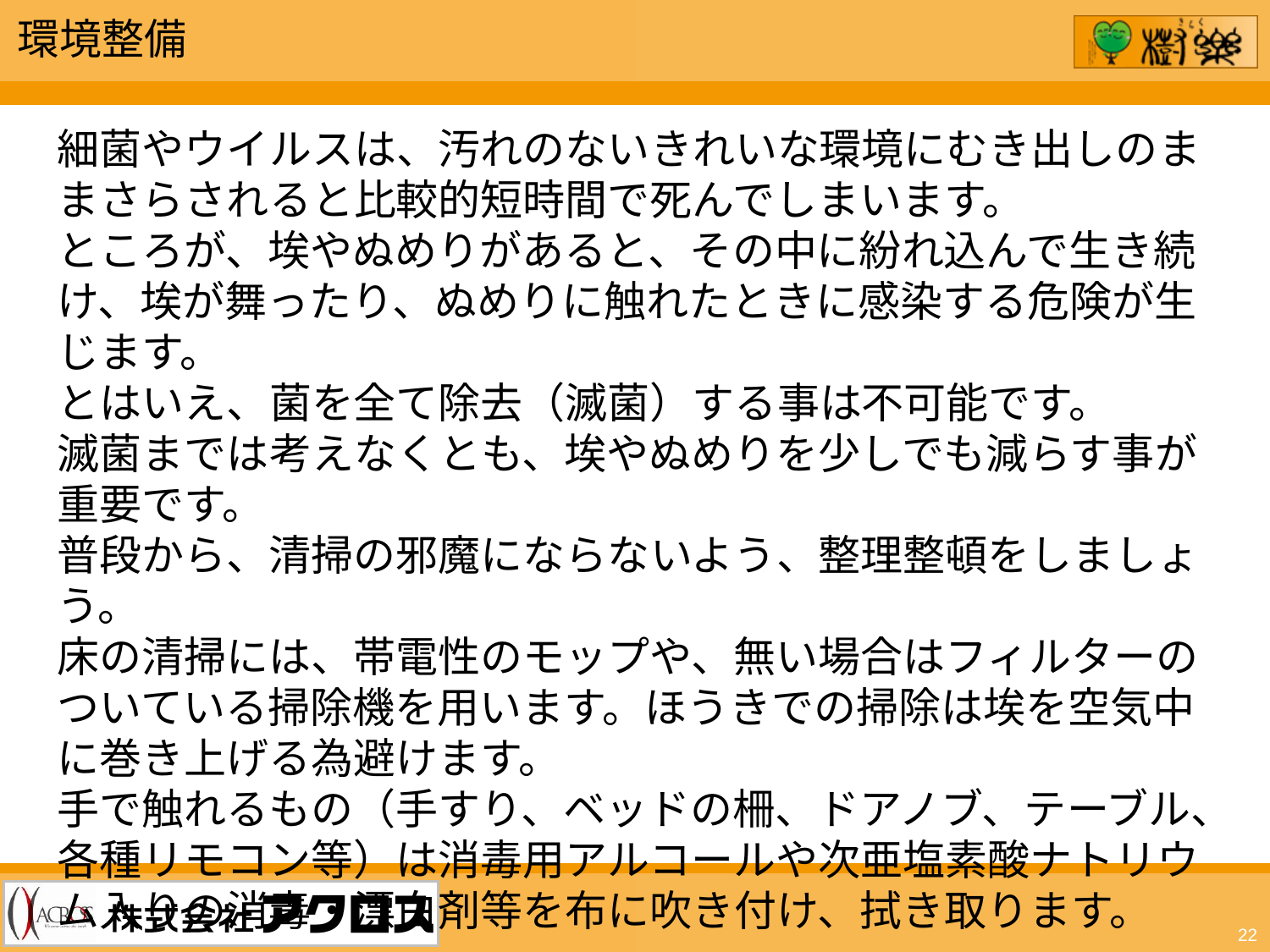

環境整備
細菌やウイルスは、汚れのないきれいな環境にむき出しのままさらされると比較的短時間で死んでしまいます。
ところが、埃やぬめりがあると、その中に紛れ込んで生き続け、埃が舞ったり、ぬめりに触れたときに感染する危険が生じます。
とはいえ、菌を全て除去（滅菌）する事は不可能です。
滅菌までは考えなくとも、埃やぬめりを少しでも減らす事が重要です。
普段から、清掃の邪魔にならないよう、整理整頓をしましょう。
床の清掃には、帯電性のモップや、無い場合はフィルターのついている掃除機を用います。ほうきでの掃除は埃を空気中に巻き上げる為避けます。
手で触れるもの（手すり、ベッドの柵、ドアノブ、テーブル、各種リモコン等）は消毒用アルコールや次亜塩素酸ナトリウム入りの消毒・漂白剤等を布に吹き付け、拭き取ります。
22